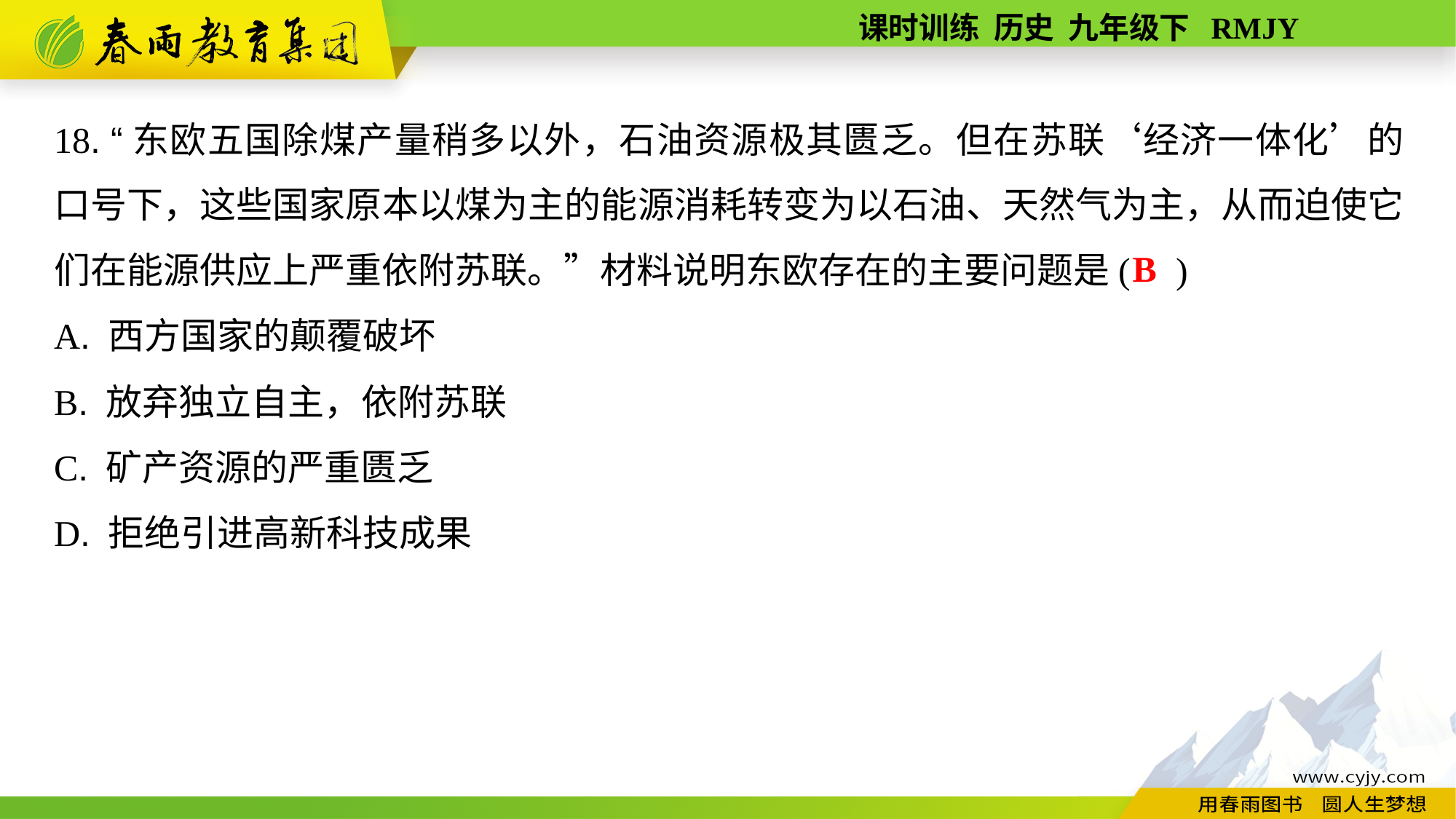

18. “东欧五国除煤产量稍多以外，石油资源极其匮乏。但在苏联‘经济一体化’的口号下，这些国家原本以煤为主的能源消耗转变为以石油、天然气为主，从而迫使它们在能源供应上严重依附苏联。”材料说明东欧存在的主要问题是(     )
A. 西方国家的颠覆破坏
B. 放弃独立自主，依附苏联
C. 矿产资源的严重匮乏
D. 拒绝引进高新科技成果
B